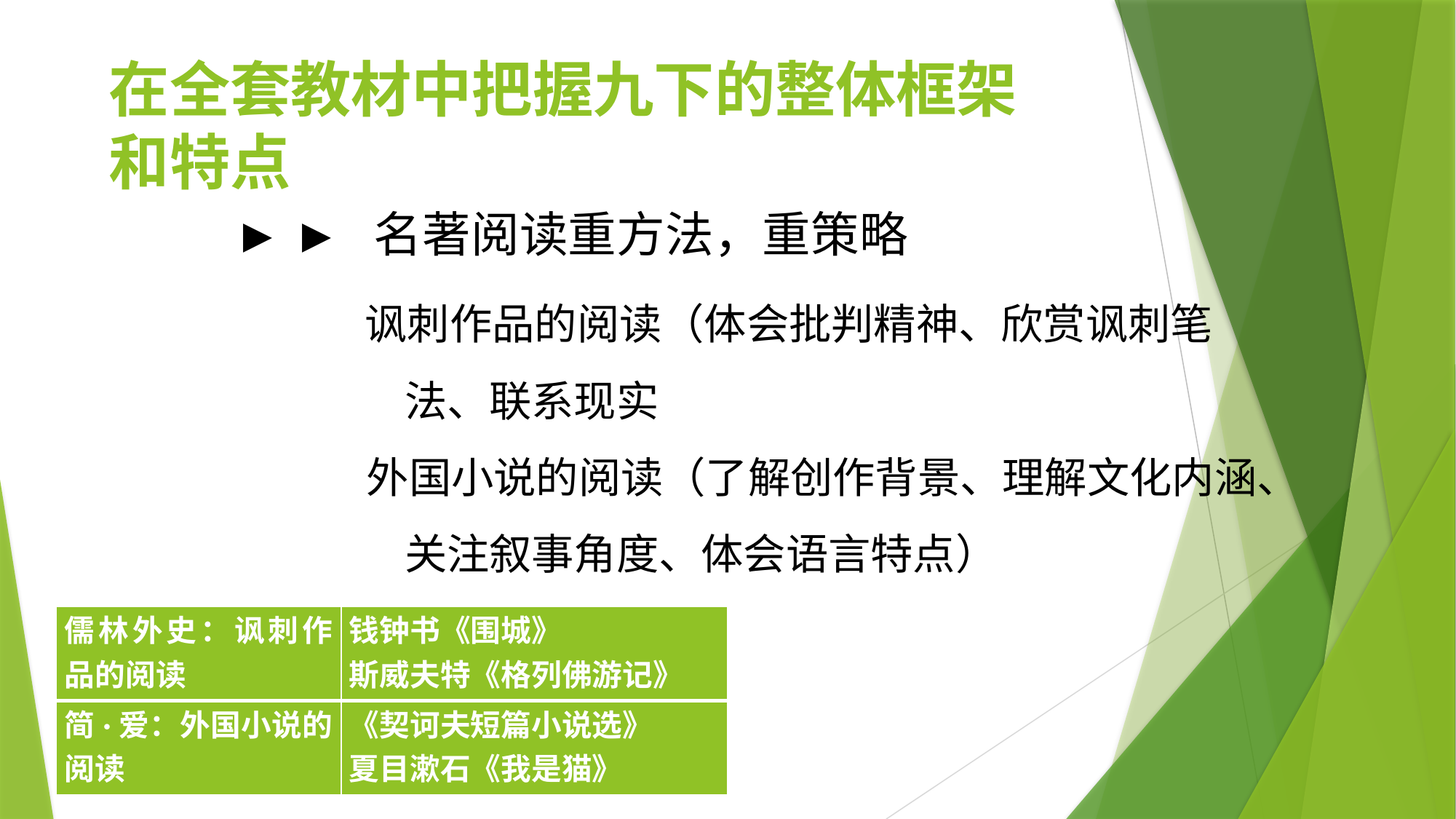

在全套教材中把握九下的整体框架和特点

► ►  名著阅读重方法，重策略
           讽刺作品的阅读（体会批判精神、欣赏讽刺笔
                 法、联系现实
             外国小说的阅读（了解创作背景、理解文化内涵、
                 关注叙事角度、体会语言特点）

| 儒林外史：讽刺作品的阅读 | 钱钟书《围城》 斯威夫特《格列佛游记》 |
| --- | --- |
| 简·爱：外国小说的阅读 | 《契诃夫短篇小说选》 夏目漱石《我是猫》 |